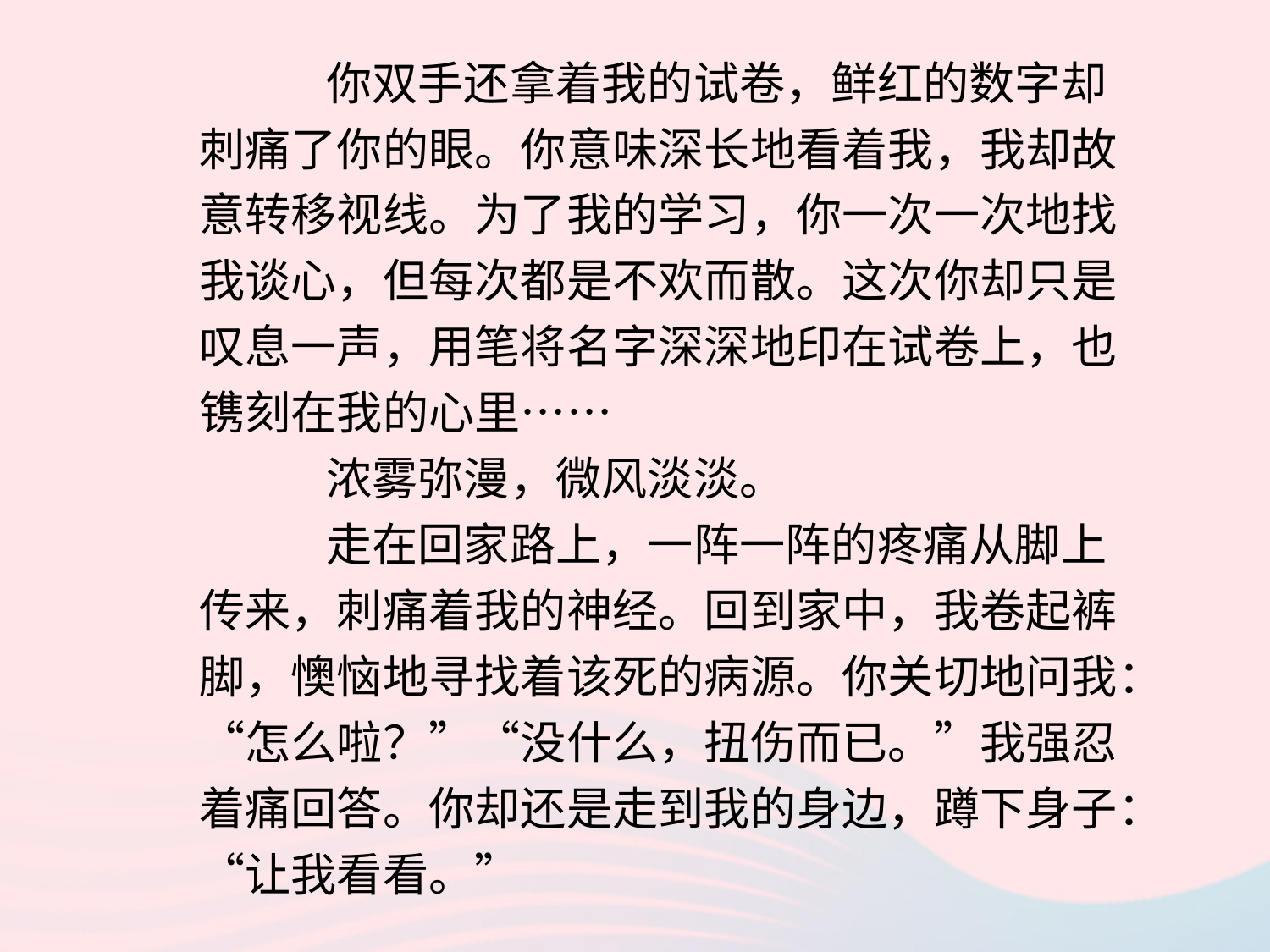

你双手还拿着我的试卷，鲜红的数字却刺痛了你的眼。你意味深长地看着我，我却故意转移视线。为了我的学习，你一次一次地找我谈心，但每次都是不欢而散。这次你却只是叹息一声，用笔将名字深深地印在试卷上，也镌刻在我的心里……
	浓雾弥漫，微风淡淡。
	走在回家路上，一阵一阵的疼痛从脚上传来，刺痛着我的神经。回到家中，我卷起裤脚，懊恼地寻找着该死的病源。你关切地问我：“怎么啦？”“没什么，扭伤而已。”我强忍着痛回答。你却还是走到我的身边，蹲下身子：“让我看看。”